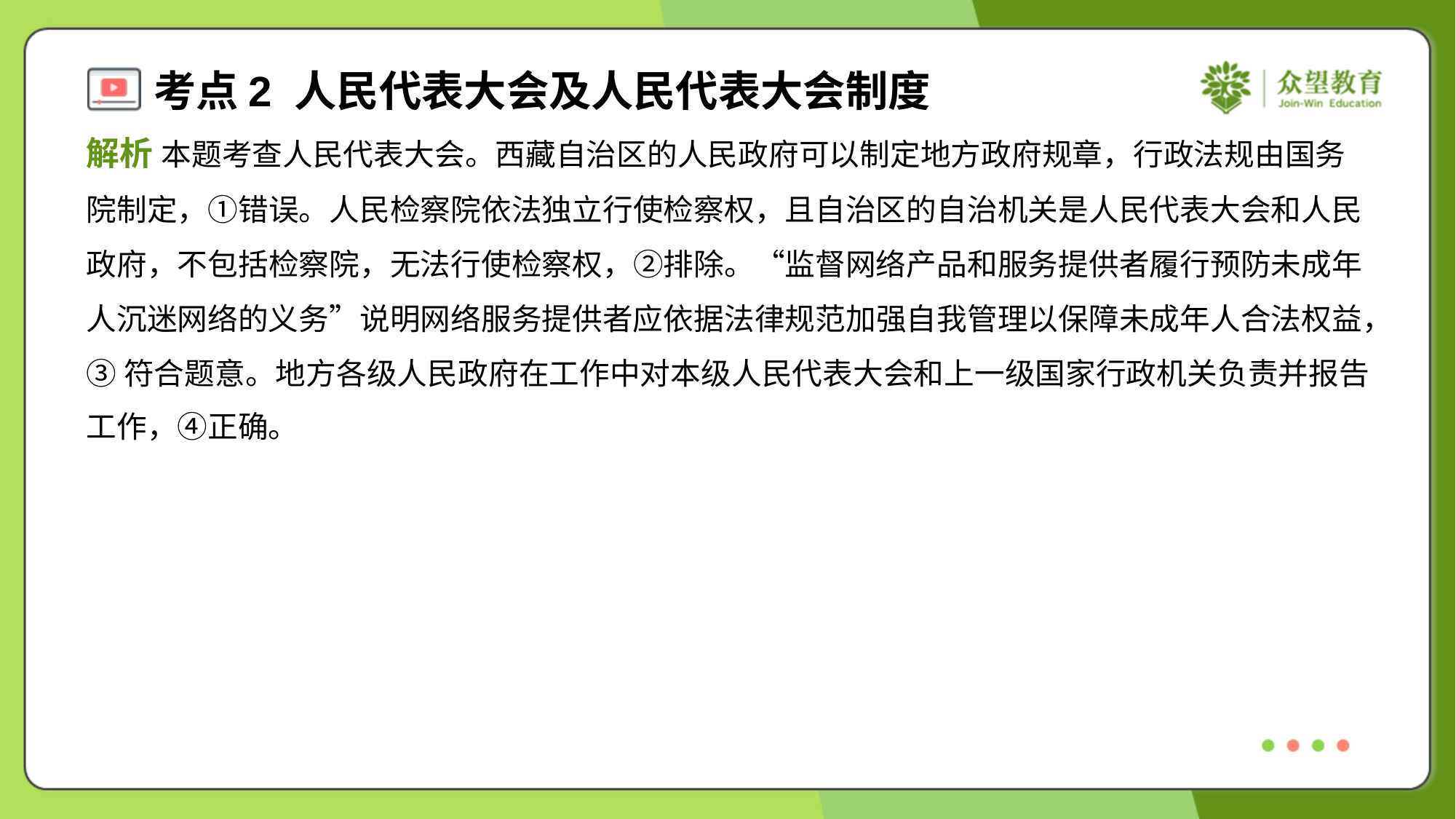

解析 本题考查人民代表大会。西藏自治区的人民政府可以制定地方政府规章，行政法规由国务
院制定，①错误。人民检察院依法独立行使检察权，且自治区的自治机关是人民代表大会和人民
政府，不包括检察院，无法行使检察权，②排除。“监督网络产品和服务提供者履行预防未成年
人沉迷网络的义务”说明网络服务提供者应依据法律规范加强自我管理以保障未成年人合法权益，
③符合题意。地方各级人民政府在工作中对本级人民代表大会和上一级国家行政机关负责并报告
工作，④正确。